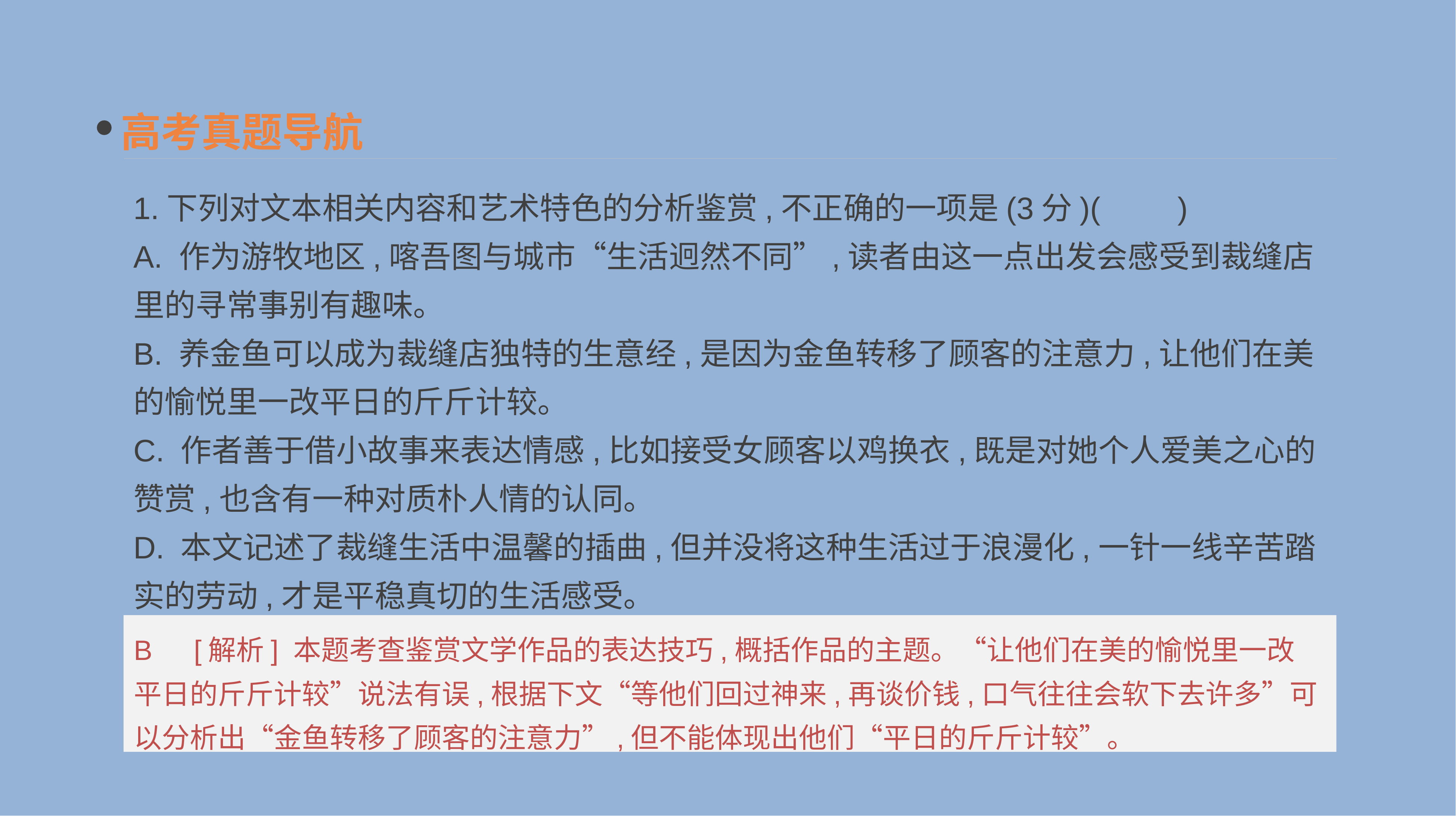

高考真题导航

1.下列对文本相关内容和艺术特色的分析鉴赏,不正确的一项是(3分)(　　)
A. 作为游牧地区,喀吾图与城市“生活迥然不同”,读者由这一点出发会感受到裁缝店里的寻常事别有趣味。
B. 养金鱼可以成为裁缝店独特的生意经,是因为金鱼转移了顾客的注意力,让他们在美的愉悦里一改平日的斤斤计较。
C. 作者善于借小故事来表达情感,比如接受女顾客以鸡换衣,既是对她个人爱美之心的赞赏,也含有一种对质朴人情的认同。
D. 本文记述了裁缝生活中温馨的插曲,但并没将这种生活过于浪漫化,一针一线辛苦踏实的劳动,才是平稳真切的生活感受。

B　[解析] 本题考查鉴赏文学作品的表达技巧,概括作品的主题。“让他们在美的愉悦里一改平日的斤斤计较”说法有误,根据下文“等他们回过神来,再谈价钱,口气往往会软下去许多”可以分析出“金鱼转移了顾客的注意力”,但不能体现出他们“平日的斤斤计较”。